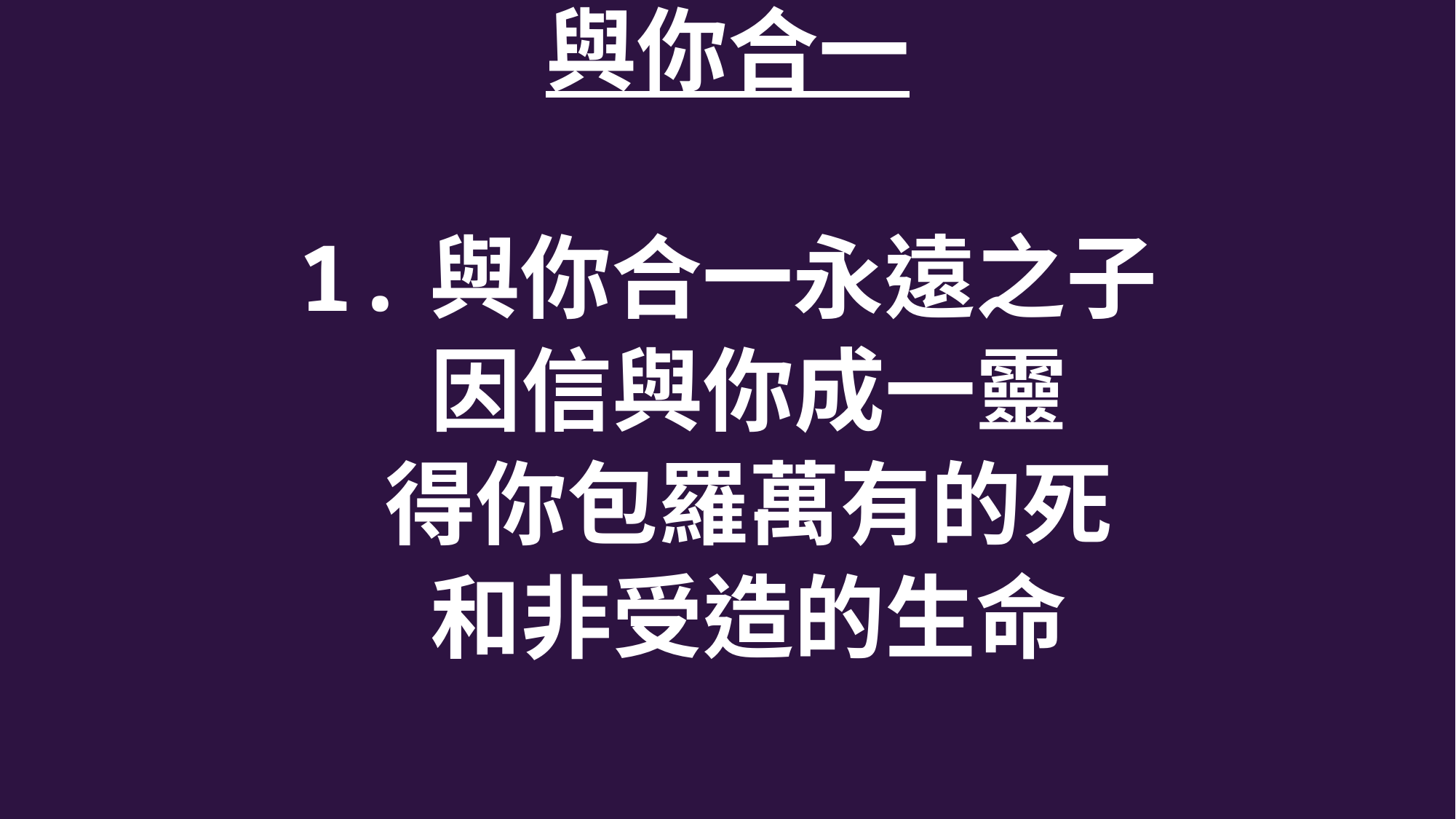

與你合一

1.與你合一永遠之子
 因信與你成一靈
 得你包羅萬有的死
 和非受造的生命